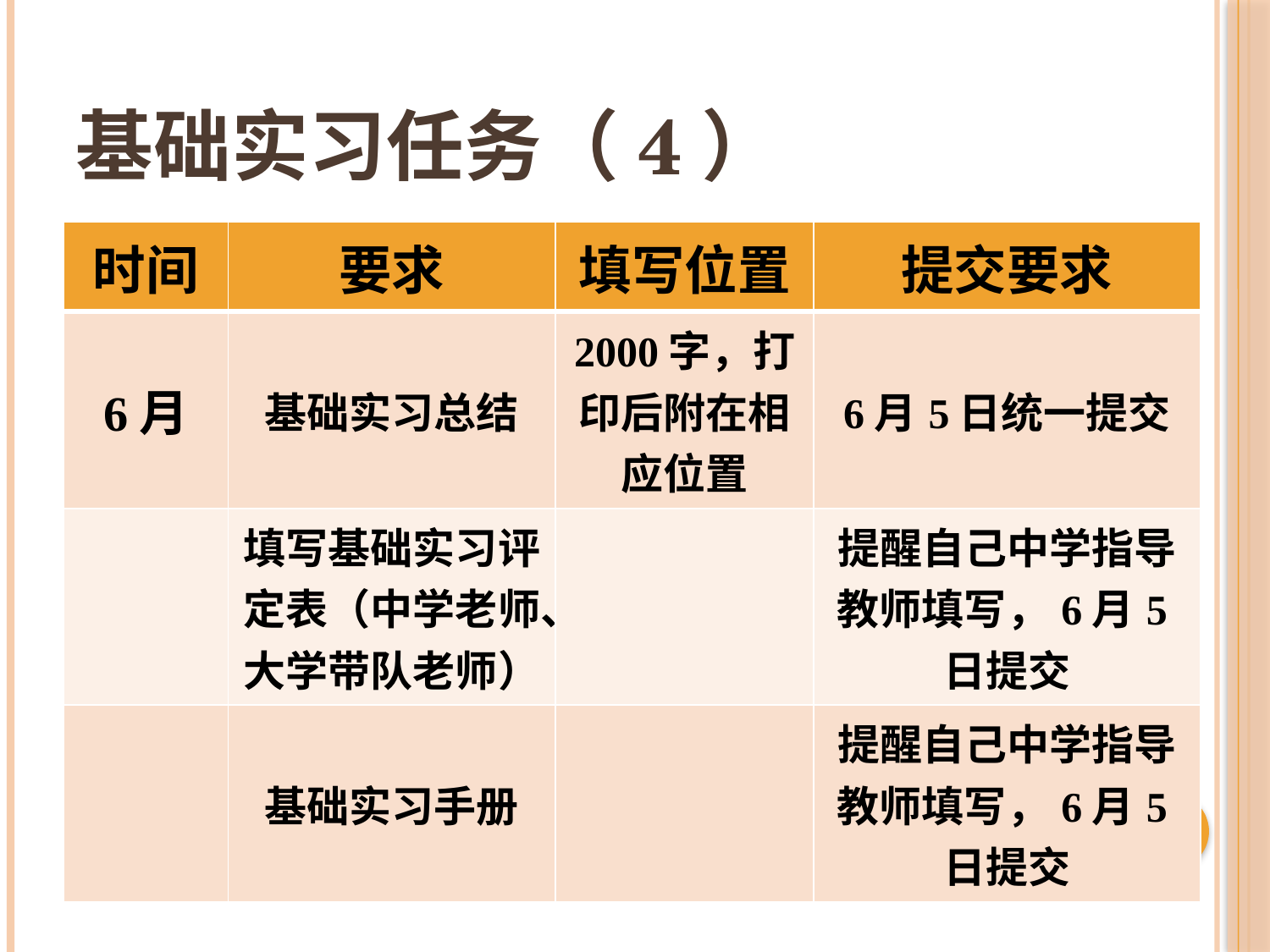

# 基础实习任务（4）
| 时间 | 要求 | 填写位置 | 提交要求 |
| --- | --- | --- | --- |
| 6月 | 基础实习总结 | 2000字，打印后附在相应位置 | 6月5日统一提交 |
|  | 填写基础实习评定表（中学老师、大学带队老师） |  | 提醒自己中学指导教师填写，6月5日提交 |
|  | 基础实习手册 |  | 提醒自己中学指导教师填写，6月5日提交 |